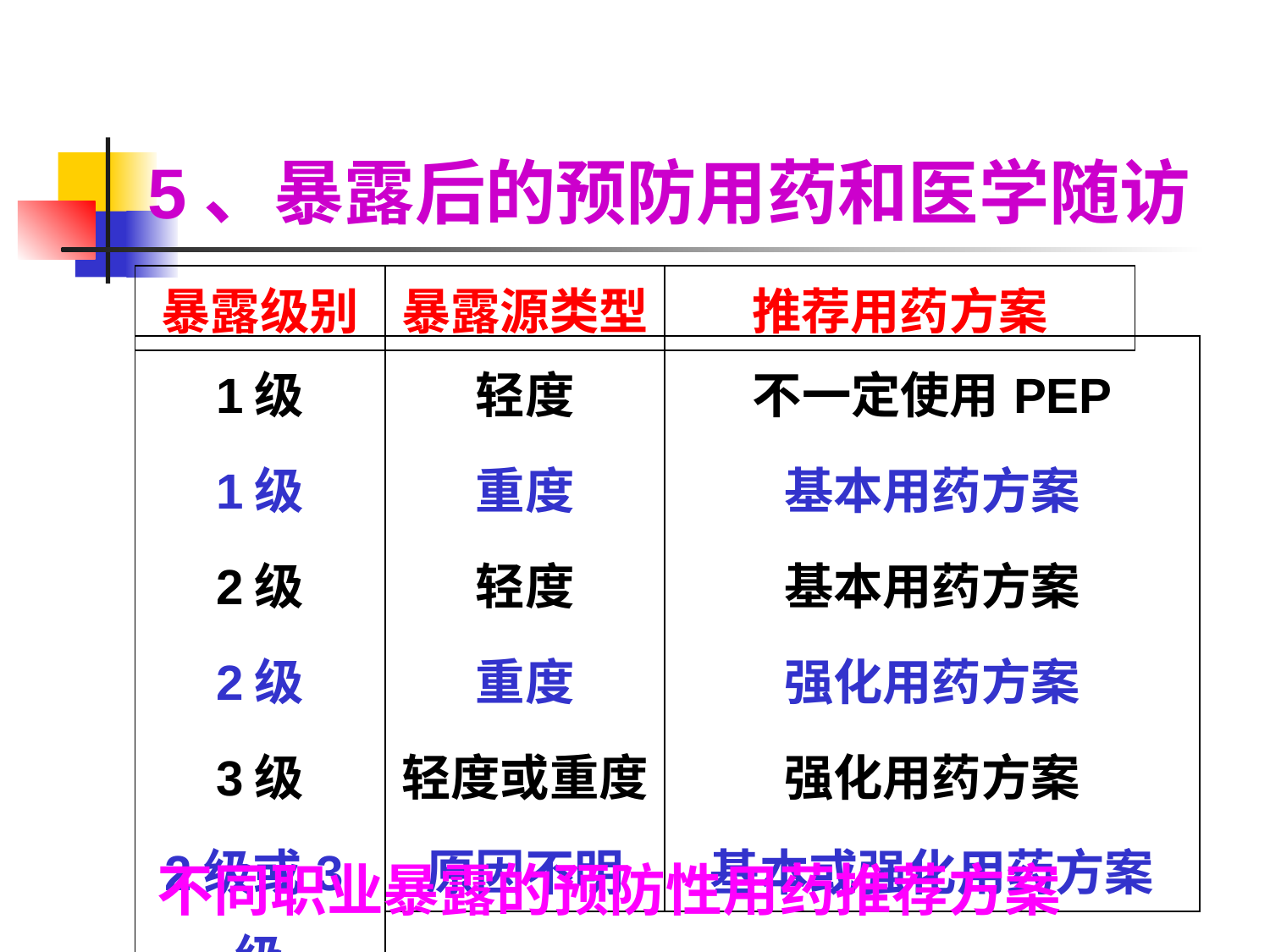

5、暴露后的预防用药和医学随访
| 暴露级别 |
| --- |
| 暴露源类型 |
| --- |
| 推荐用药方案 |
| --- |
| 1级 1级 2级 2级 3级 2级或3级 |
| --- |
| 轻度 重度 轻度 重度 轻度或重度 原因不明 |
| --- |
| 不一定使用PEP 基本用药方案 基本用药方案 强化用药方案 强化用药方案 基本或强化用药方案 |
| --- |
不同职业暴露的预防性用药推荐方案